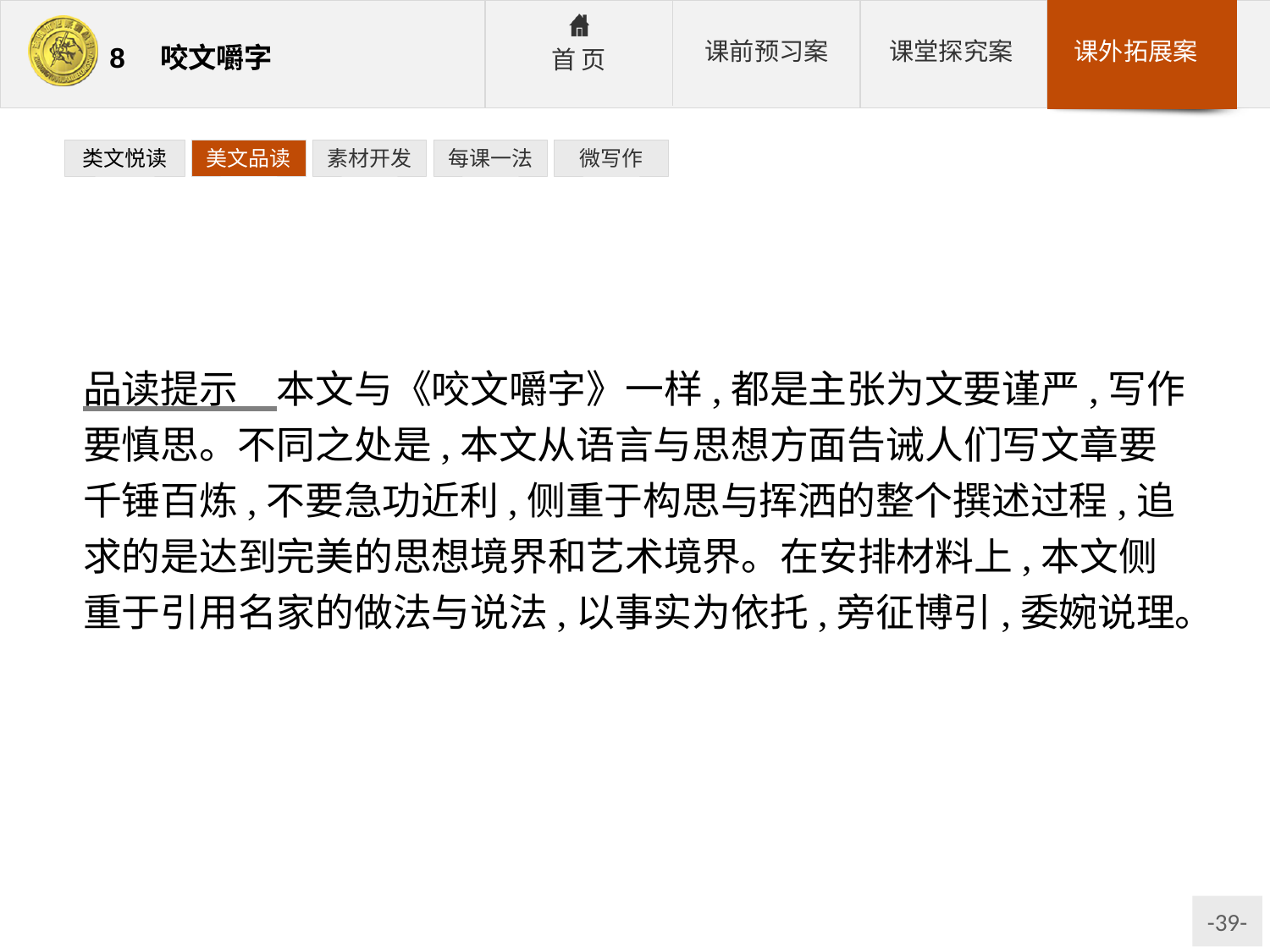

类文悦读
美文品读
素材开发
每课一法
微写作
品读提示　本文与《咬文嚼字》一样,都是主张为文要谨严,写作要慎思。不同之处是,本文从语言与思想方面告诫人们写文章要千锤百炼,不要急功近利,侧重于构思与挥洒的整个撰述过程,追求的是达到完美的思想境界和艺术境界。在安排材料上,本文侧重于引用名家的做法与说法,以事实为依托,旁征博引,委婉说理。